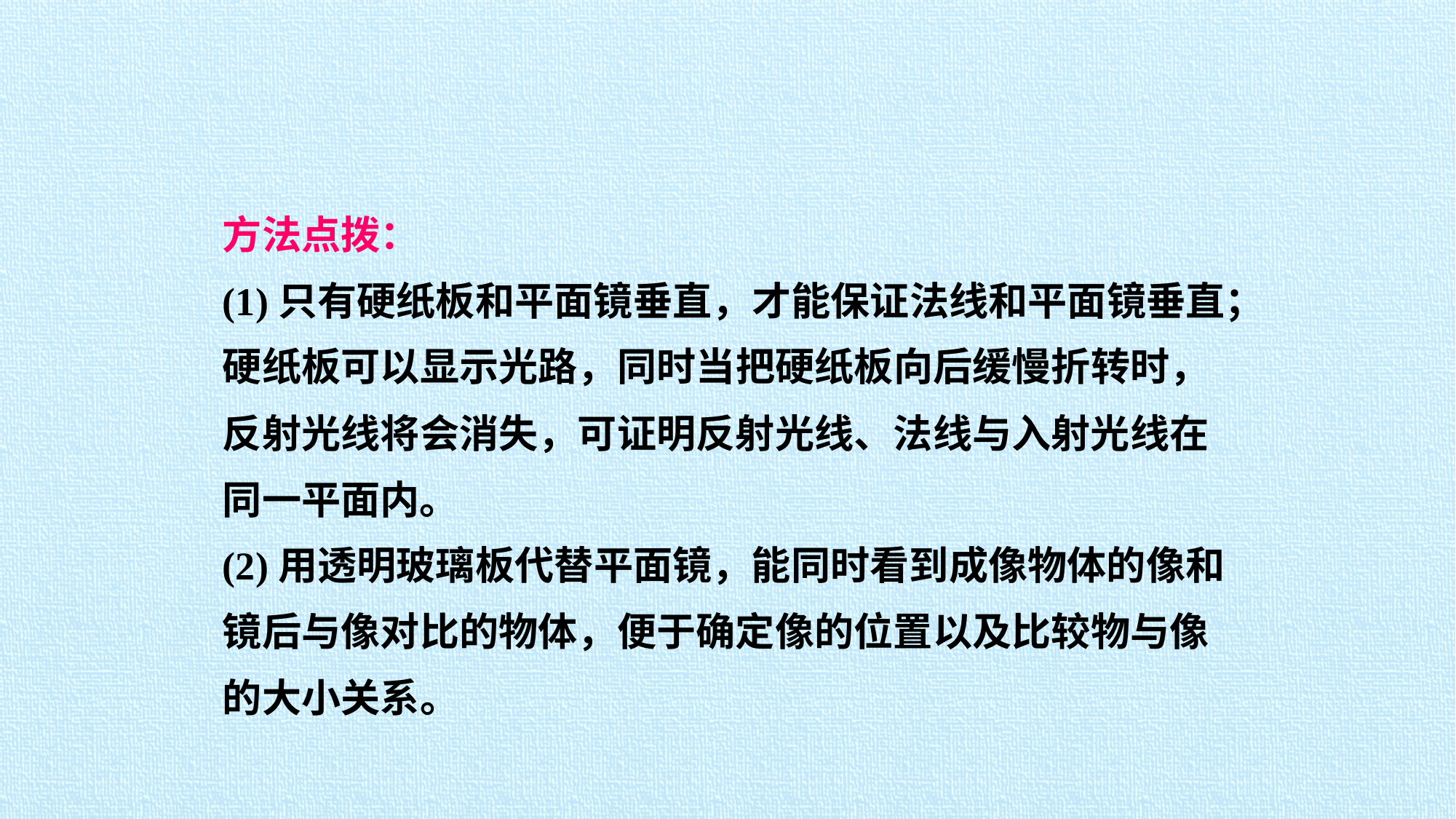

方法点拨：
(1)只有硬纸板和平面镜垂直，才能保证法线和平面镜垂直；硬纸板可以显示光路，同时当把硬纸板向后缓慢折转时，反射光线将会消失，可证明反射光线、法线与入射光线在同一平面内。
(2)用透明玻璃板代替平面镜，能同时看到成像物体的像和镜后与像对比的物体，便于确定像的位置以及比较物与像的大小关系。